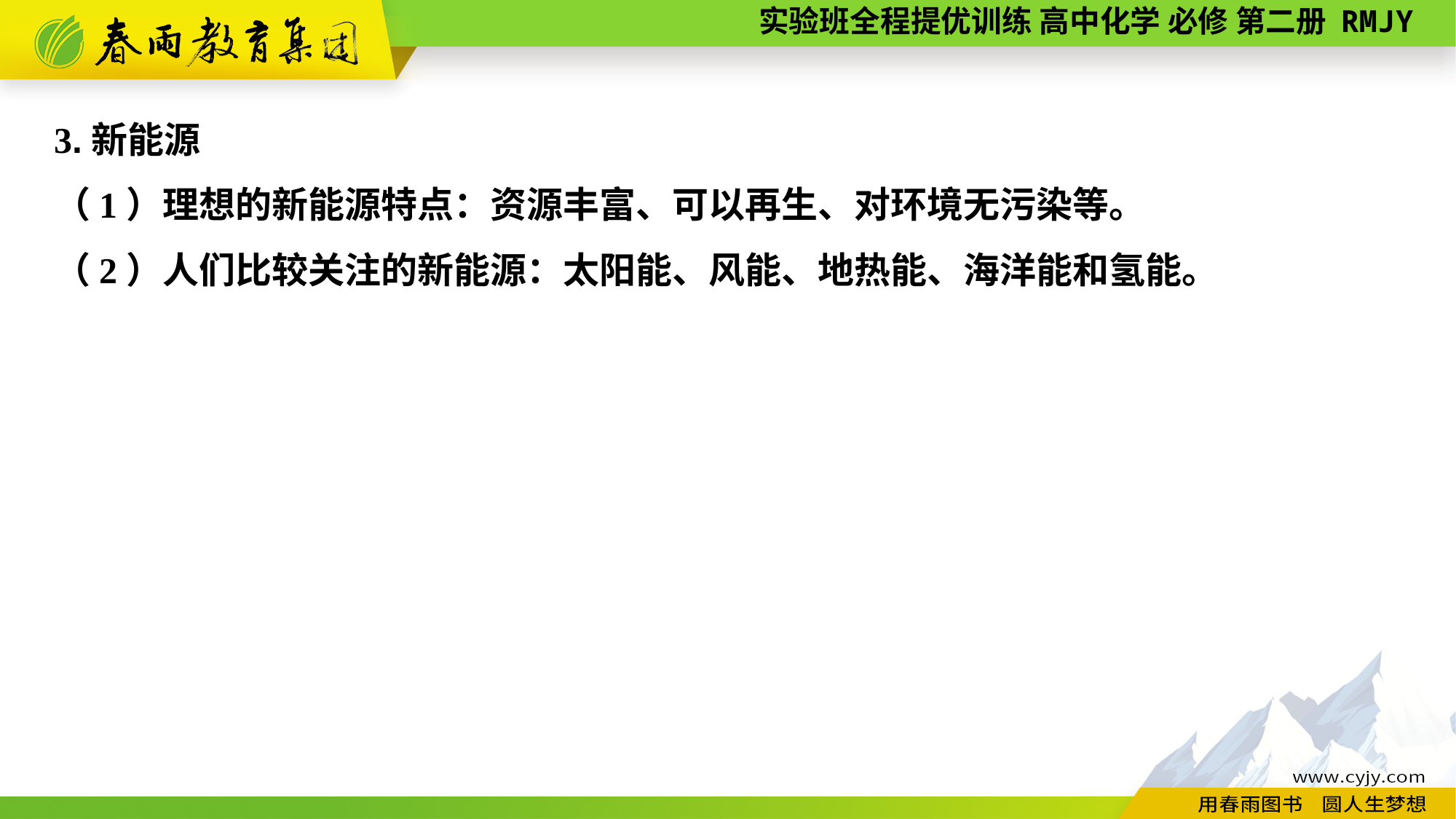

3.新能源
（1）理想的新能源特点：资源丰富、可以再生、对环境无污染等。
（2）人们比较关注的新能源：太阳能、风能、地热能、海洋能和氢能。